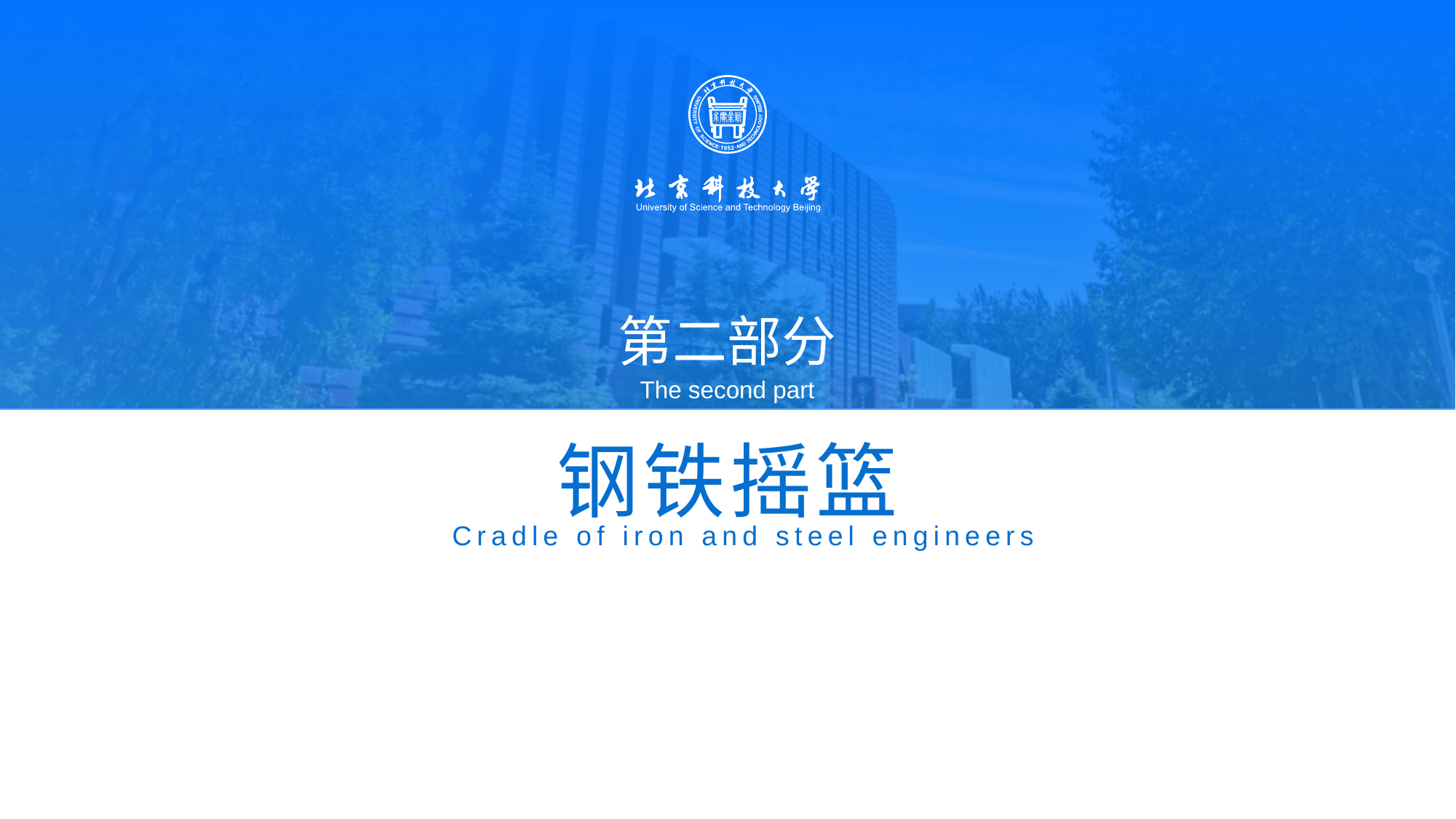

第二部分
The second part
钢铁摇篮
Cradle of iron and steel engineers